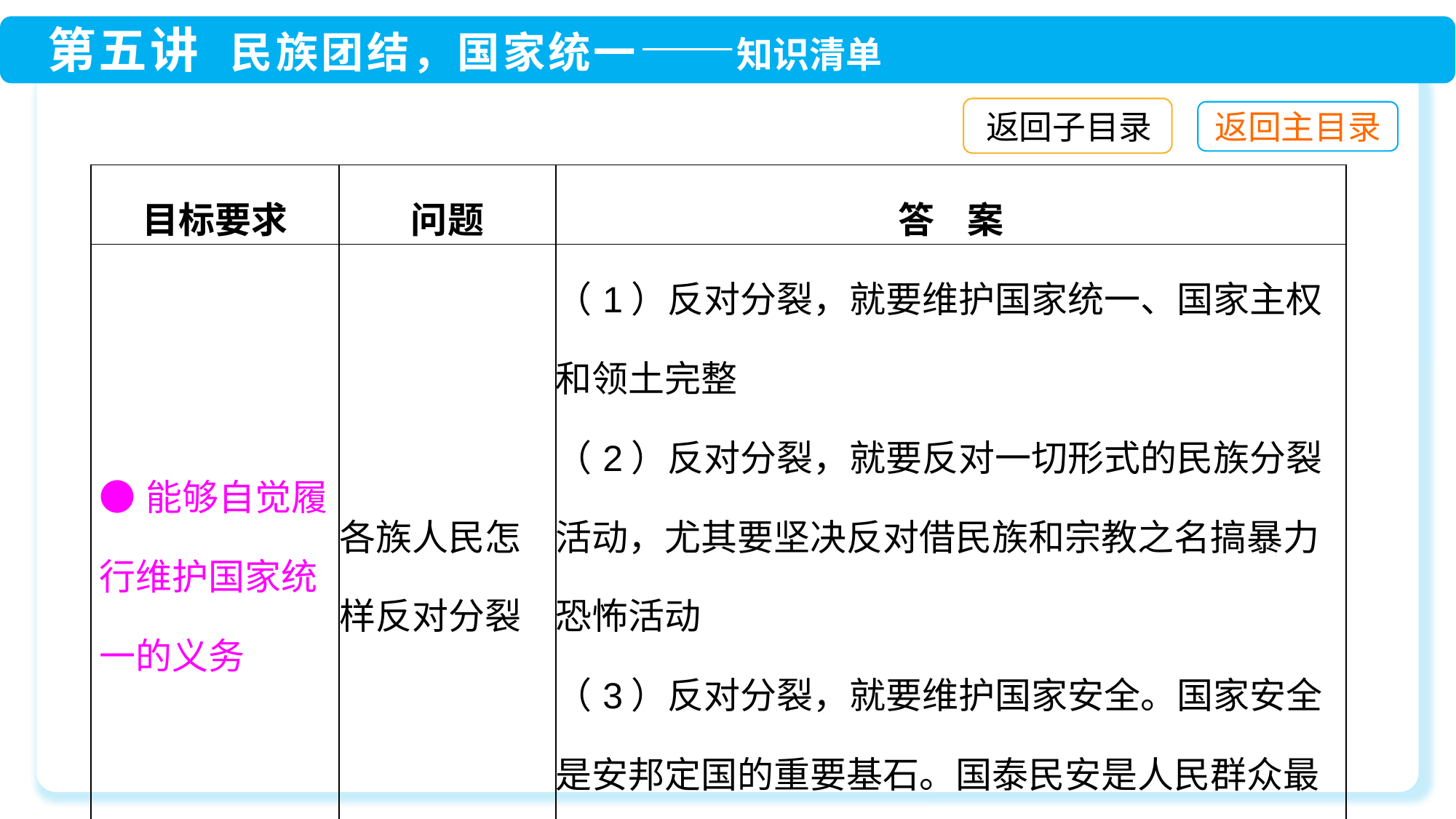

返回子目录
| 目标要求 | 问题 | 答 案 |
| --- | --- | --- |
| ●能够自觉履行维护国家统一的义务 | 各族人民怎样反对分裂 | （1）反对分裂，就要维护国家统一、国家主权和领土完整 （2）反对分裂，就要反对一切形式的民族分裂活动，尤其要坚决反对借民族和宗教之名搞暴力恐怖活动 （3）反对分裂，就要维护国家安全。国家安全是安邦定国的重要基石。国泰民安是人民群众最基本、最普遍的愿望 |